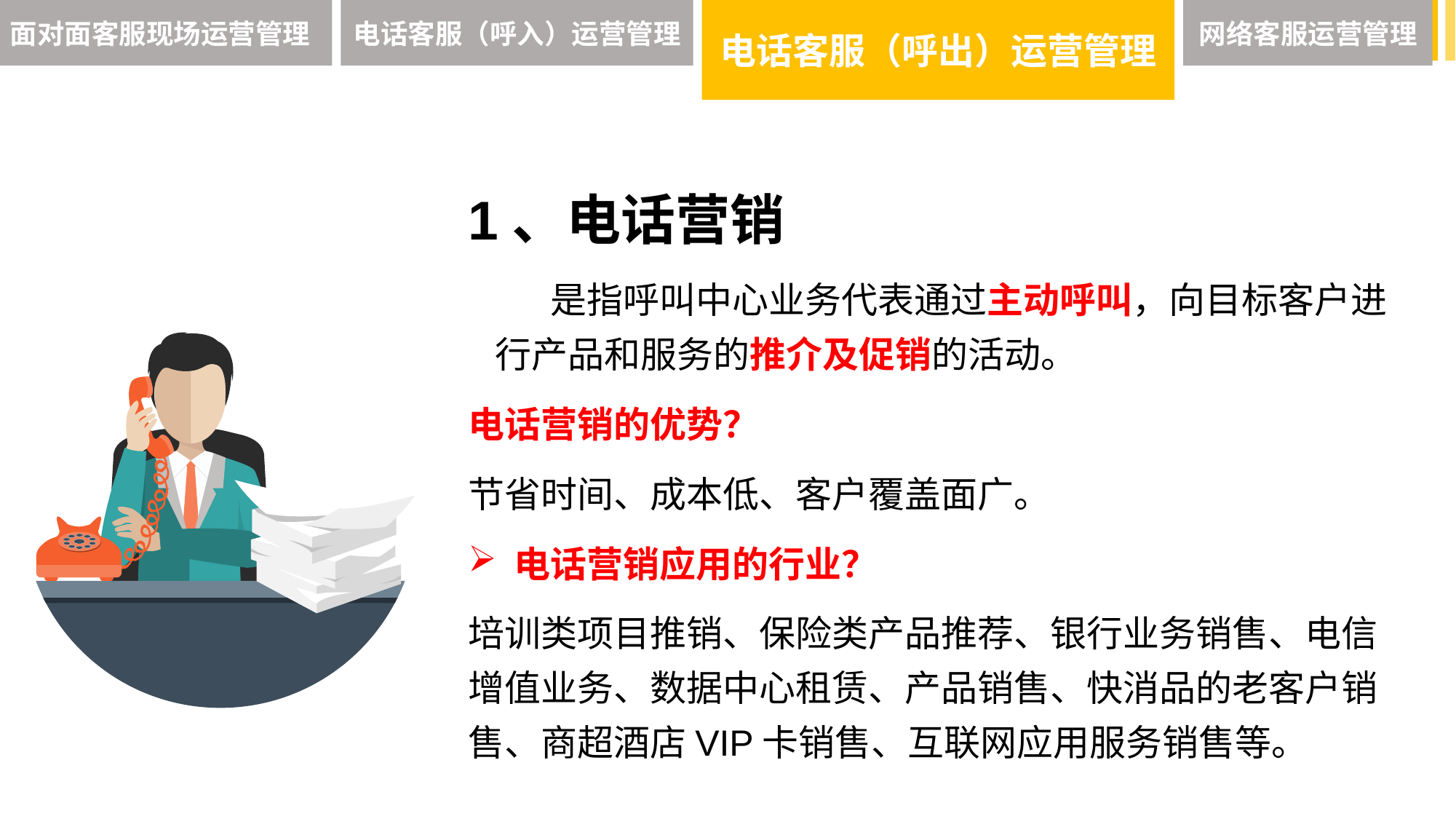

面对面客服现场运营管理
电话客服（呼入）运营管理
电话客服（呼出）运营管理
网络客服运营管理

1、电话营销
         是指呼叫中心业务代表通过主动呼叫，向目标客户进行产品和服务的推介及促销的活动。
电话营销的优势？
节省时间、成本低、客户覆盖面广。
 电话营销应用的行业？
培训类项目推销、保险类产品推荐、银行业务销售、电信增值业务、数据中心租赁、产品销售、快消品的老客户销售、商超酒店VIP卡销售、互联网应用服务销售等。